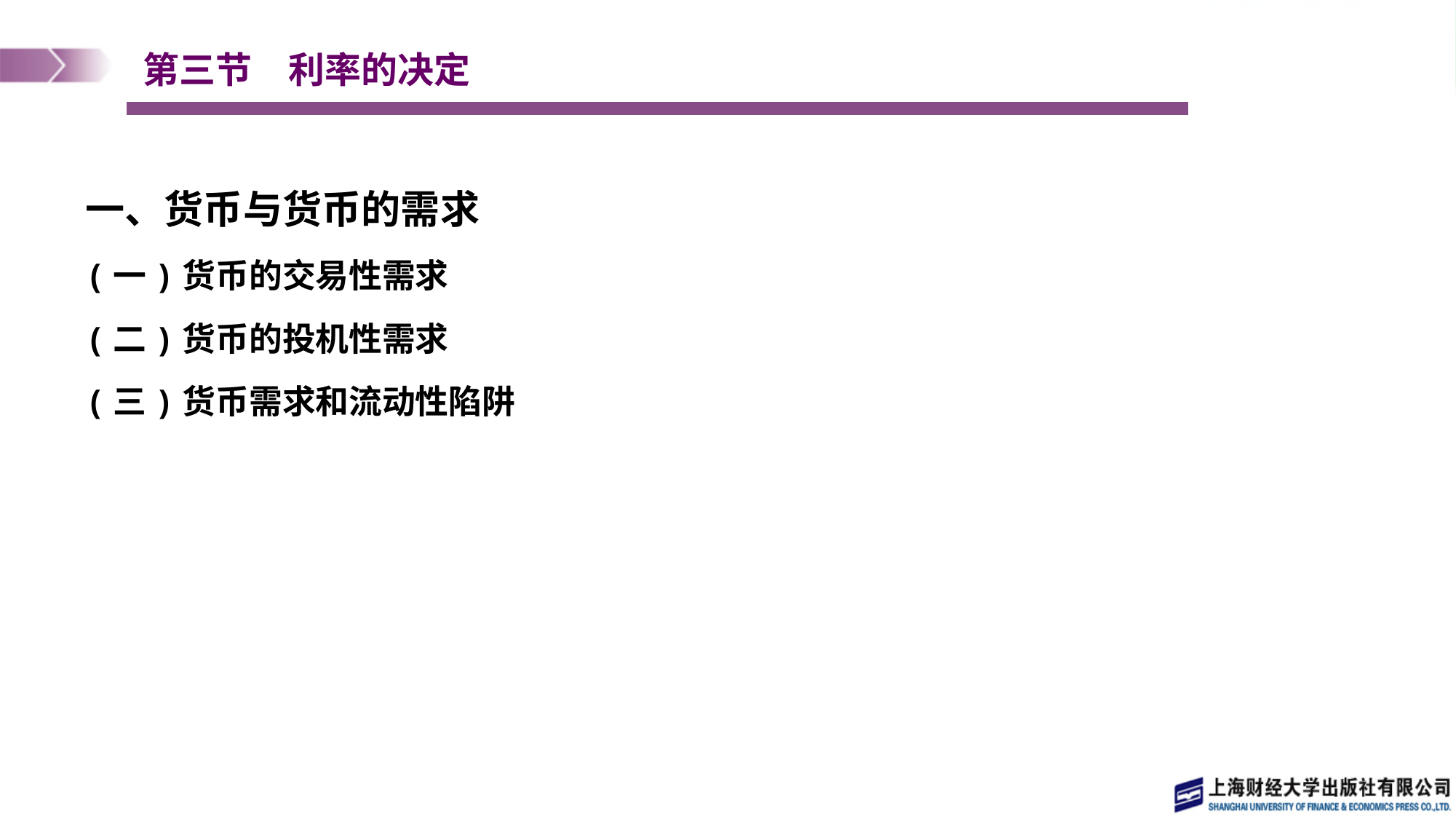

# 第三节　利率的决定
一、货币与货币的需求
(一)货币的交易性需求
(二)货币的投机性需求
(三)货币需求和流动性陷阱